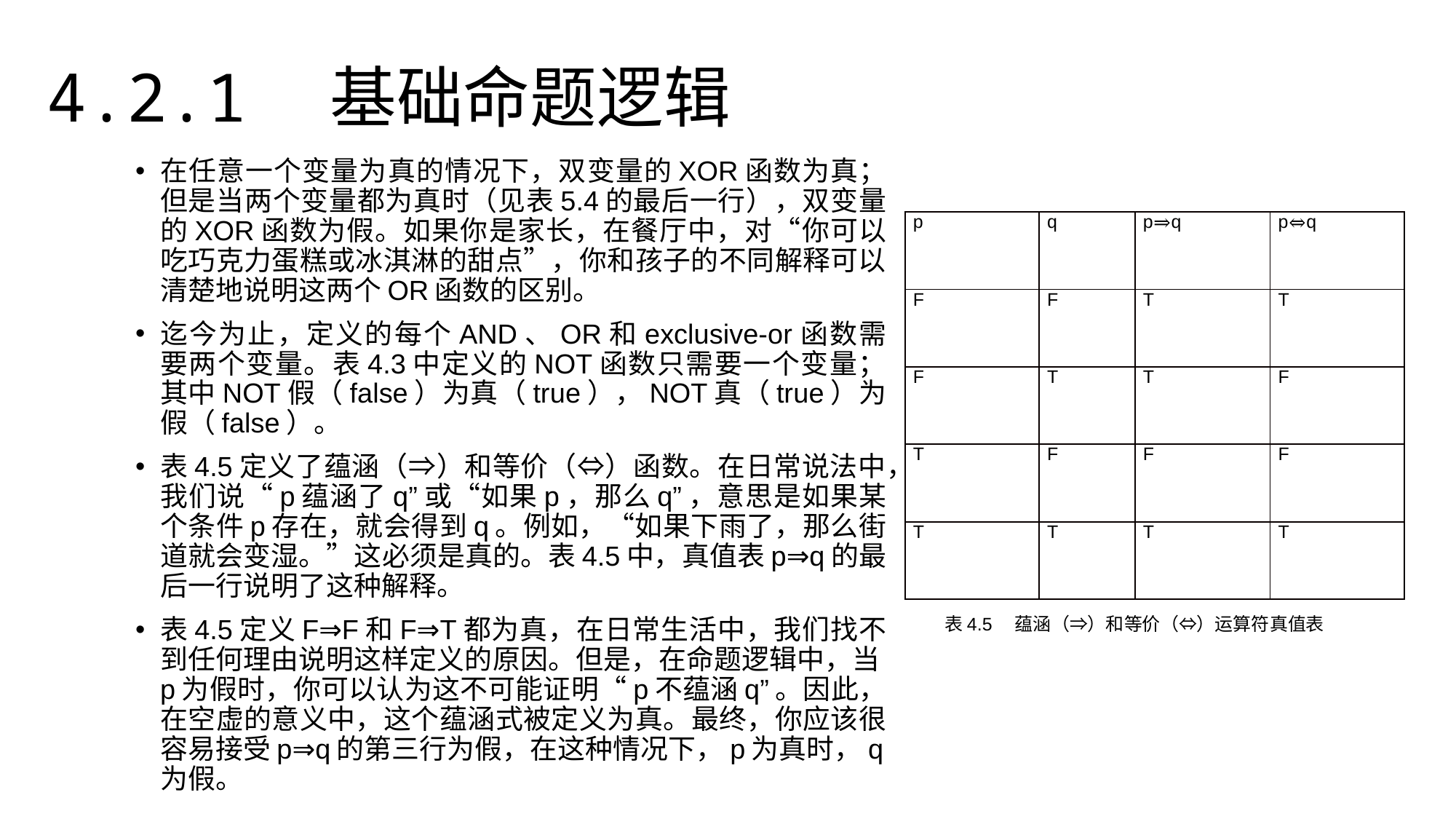

4.2.1　基础命题逻辑
在任意一个变量为真的情况下，双变量的XOR函数为真；但是当两个变量都为真时（见表5.4的最后一行），双变量的XOR函数为假。如果你是家长，在餐厅中，对“你可以吃巧克力蛋糕或冰淇淋的甜点”，你和孩子的不同解释可以清楚地说明这两个OR函数的区别。
迄今为止，定义的每个AND、OR和exclusive-or函数需要两个变量。表4.3中定义的NOT函数只需要一个变量；其中NOT假（false）为真（true），NOT真（true）为假（false）。
表4.5定义了蕴涵（⇒）和等价（⇔）函数。在日常说法中，我们说“p蕴涵了q”或“如果p，那么q”，意思是如果某个条件p存在，就会得到q。例如，“如果下雨了，那么街道就会变湿。”这必须是真的。表4.5中，真值表p⇒q的最后一行说明了这种解释。
表4.5定义F⇒F和F⇒T都为真，在日常生活中，我们找不到任何理由说明这样定义的原因。但是，在命题逻辑中，当p为假时，你可以认为这不可能证明“p不蕴涵q”。因此，在空虚的意义中，这个蕴涵式被定义为真。最终，你应该很容易接受p⇒q的第三行为假，在这种情况下，p为真时，q为假。
| p | q | p⇒q | p⇔q |
| --- | --- | --- | --- |
| F | F | T | T |
| F | T | T | F |
| T | F | F | F |
| T | T | T | T |
表4.5　蕴涵（⇒）和等价（⇔）运算符真值表